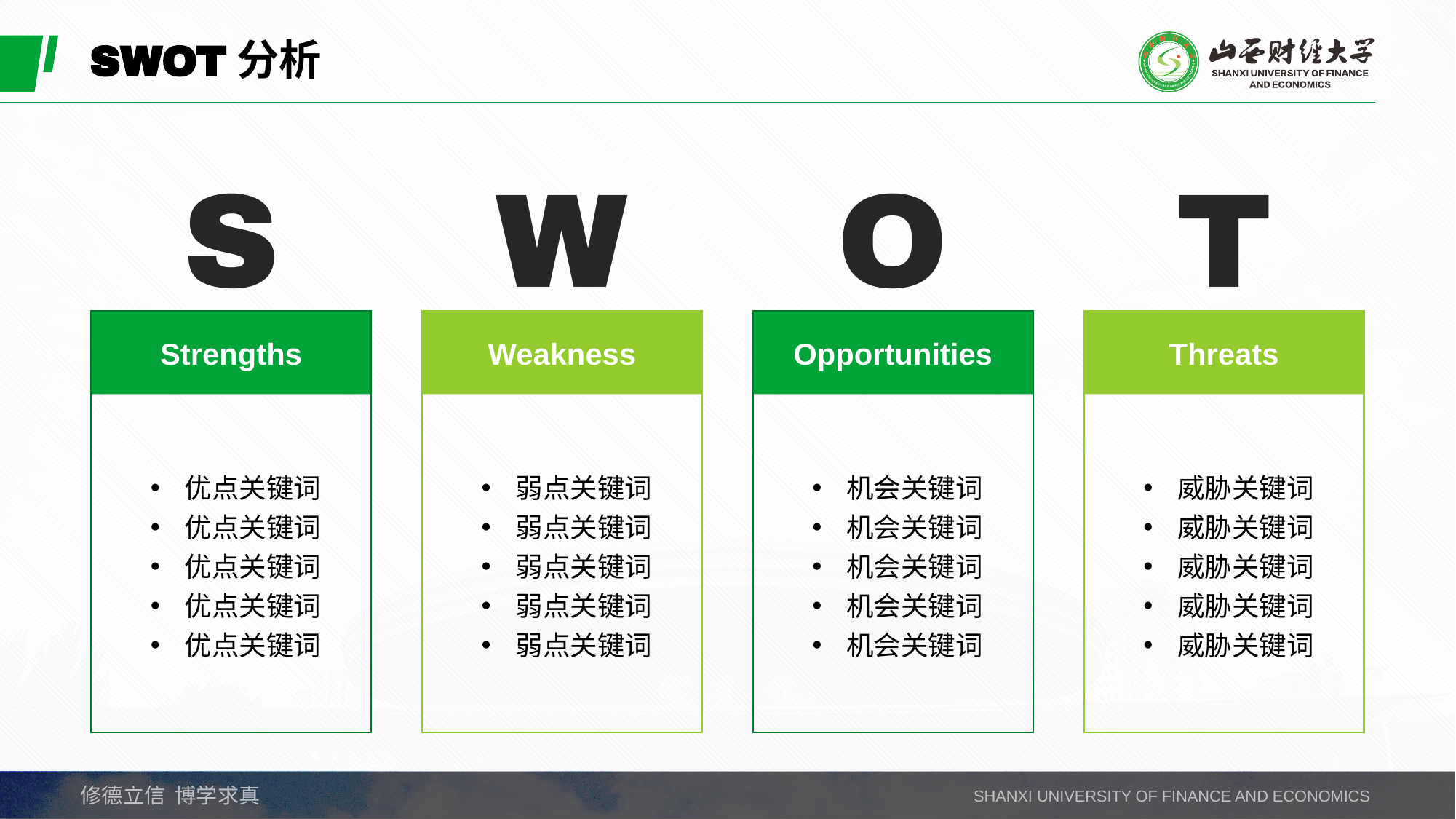

SWOT分析
S
W
O
T
Strengths
Weakness
Opportunities
Threats

优点关键词
优点关键词
优点关键词
优点关键词
优点关键词
弱点关键词
弱点关键词
弱点关键词
弱点关键词
弱点关键词
机会关键词
机会关键词
机会关键词
机会关键词
机会关键词
威胁关键词
威胁关键词
威胁关键词
威胁关键词
威胁关键词